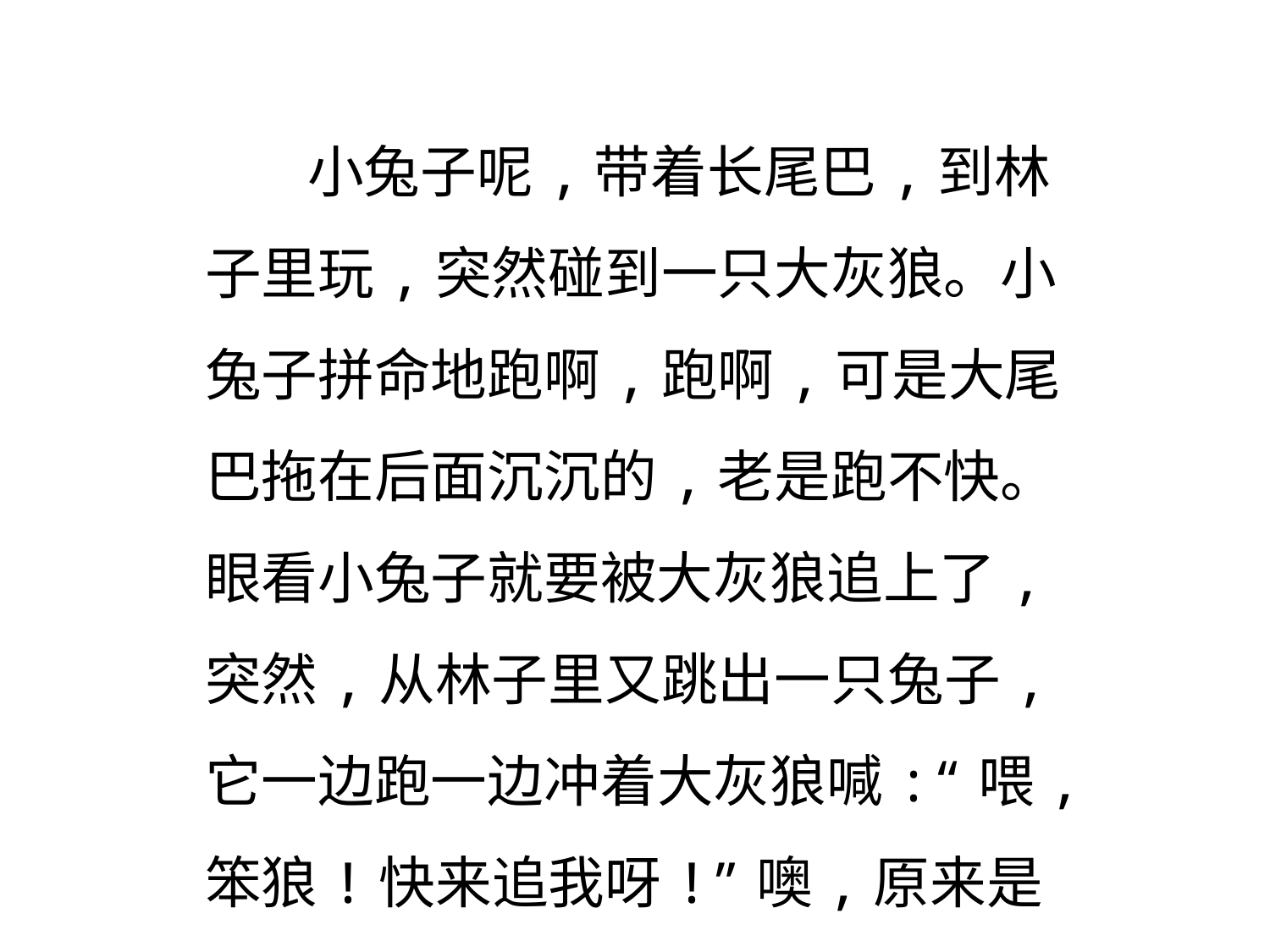

小兔子呢,带着长尾巴,到林子里玩,突然碰到一只大灰狼。小兔子拼命地跑啊,跑啊,可是大尾巴拖在后面沉沉的,老是跑不快。眼看小兔子就要被大灰狼追上了,突然,从林子里又跳出一只兔子,它一边跑一边冲着大灰狼喊:“喂,笨狼!快来追我呀!”噢,原来是兔妈妈。兔妈妈飞快地跑着,引开了大灰狼。